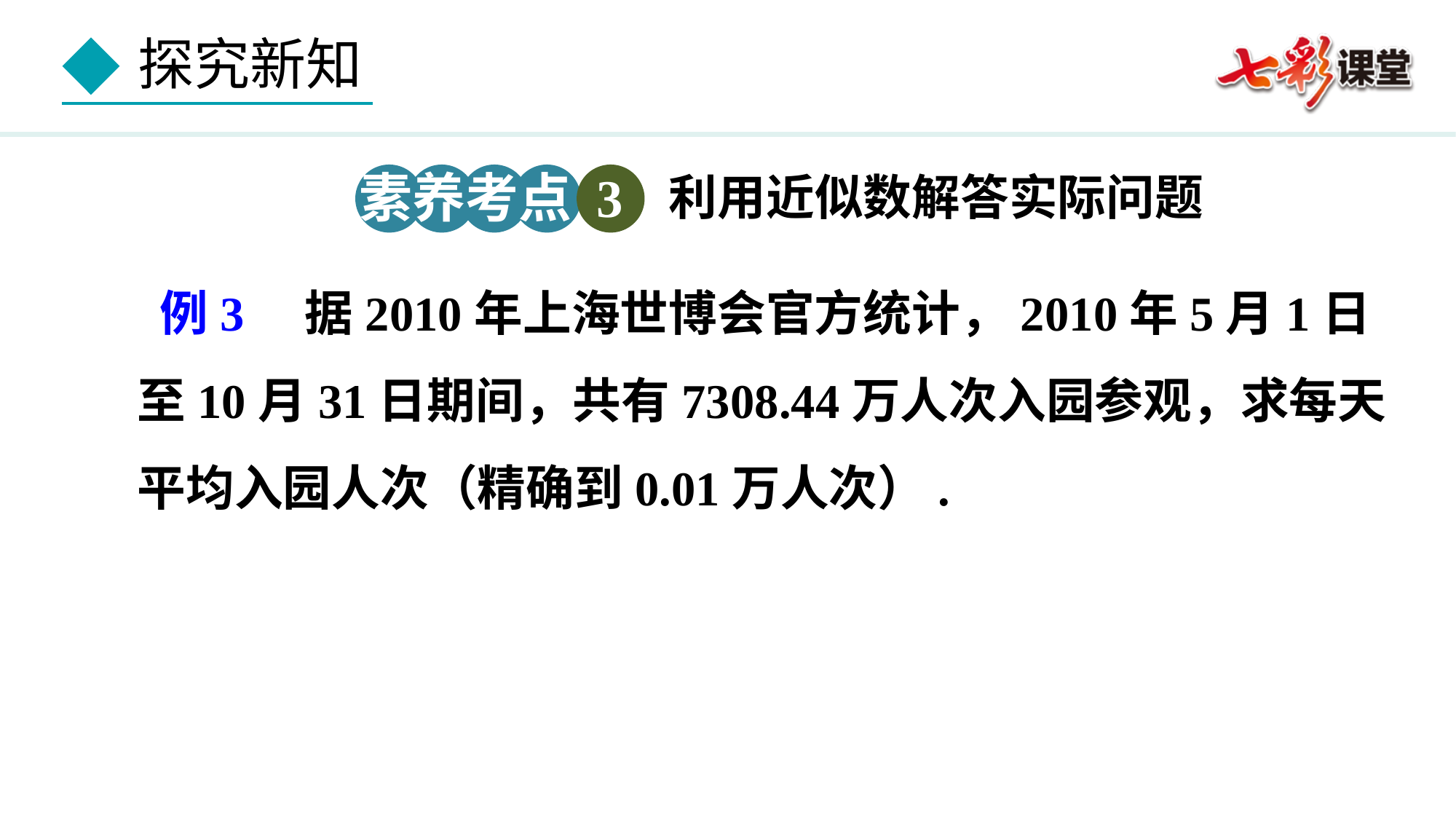

素养考点 3

利用近似数解答实际问题
 例3    据2010年上海世博会官方统计，2010年5月1日至10月31日期间，共有7308.44万人次入园参观，求每天平均入园人次（精确到0.01万人次）.